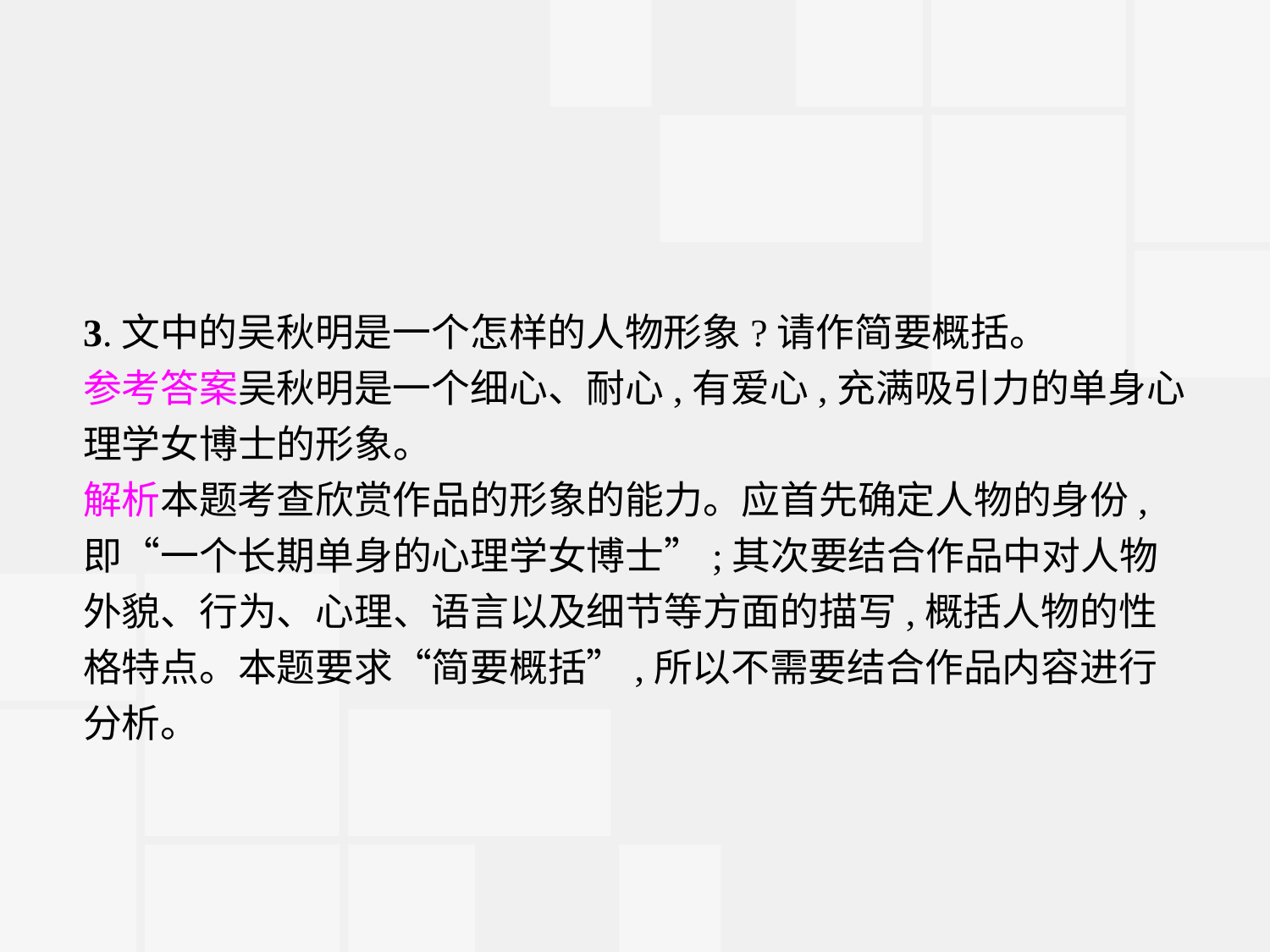

3.文中的吴秋明是一个怎样的人物形象?请作简要概括。
参考答案吴秋明是一个细心、耐心,有爱心,充满吸引力的单身心理学女博士的形象。
解析本题考查欣赏作品的形象的能力。应首先确定人物的身份,即“一个长期单身的心理学女博士”;其次要结合作品中对人物外貌、行为、心理、语言以及细节等方面的描写,概括人物的性格特点。本题要求“简要概括”,所以不需要结合作品内容进行分析。